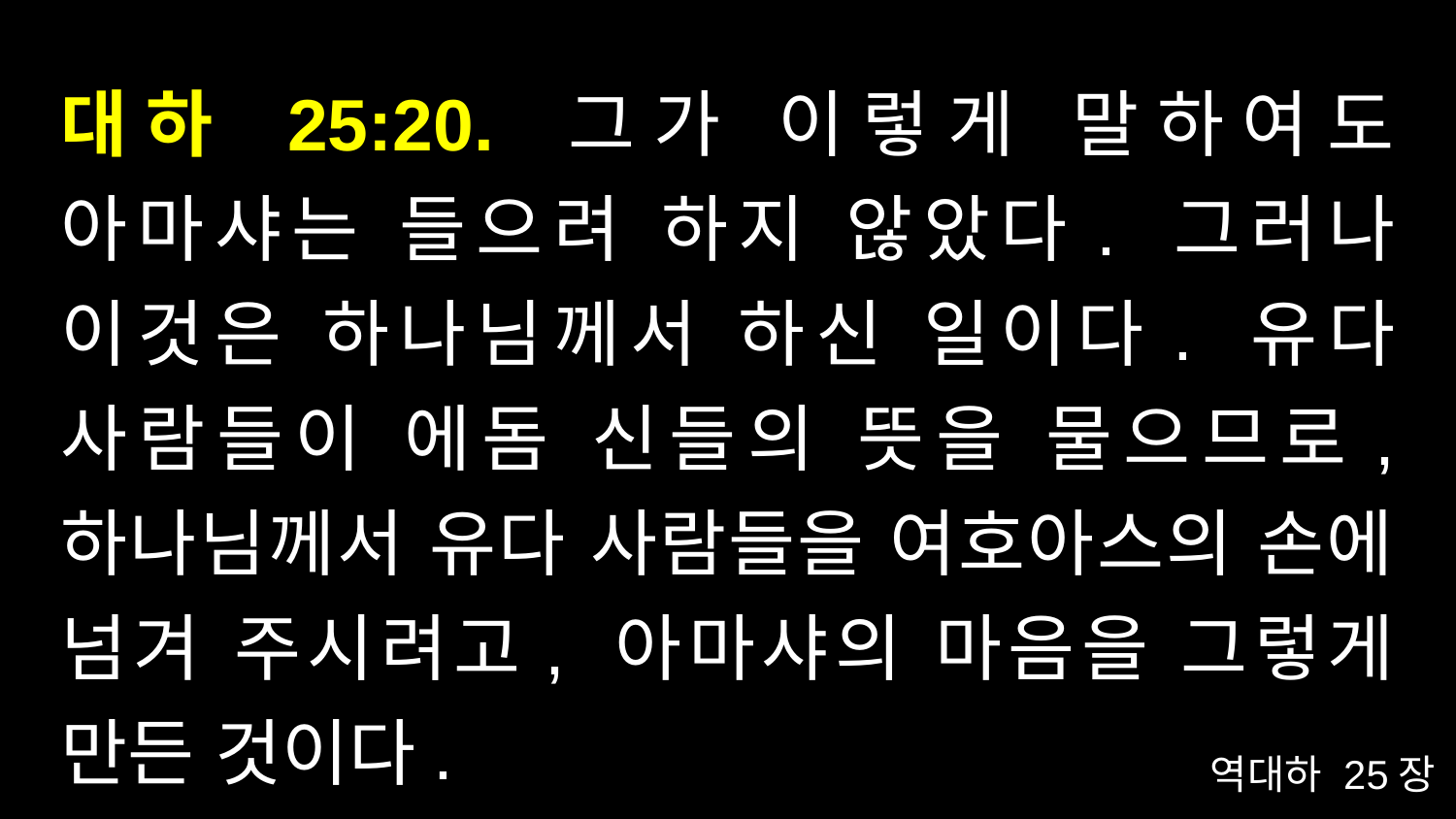

# 대하 25:20. 그가 이렇게 말하여도 아마샤는 들으려 하지 않았다. 그러나 이것은 하나님께서 하신 일이다. 유다 사람들이 에돔 신들의 뜻을 물으므로, 하나님께서 유다 사람들을 여호아스의 손에 넘겨 주시려고, 아마샤의 마음을 그렇게 만든 것이다.
역대하 25장